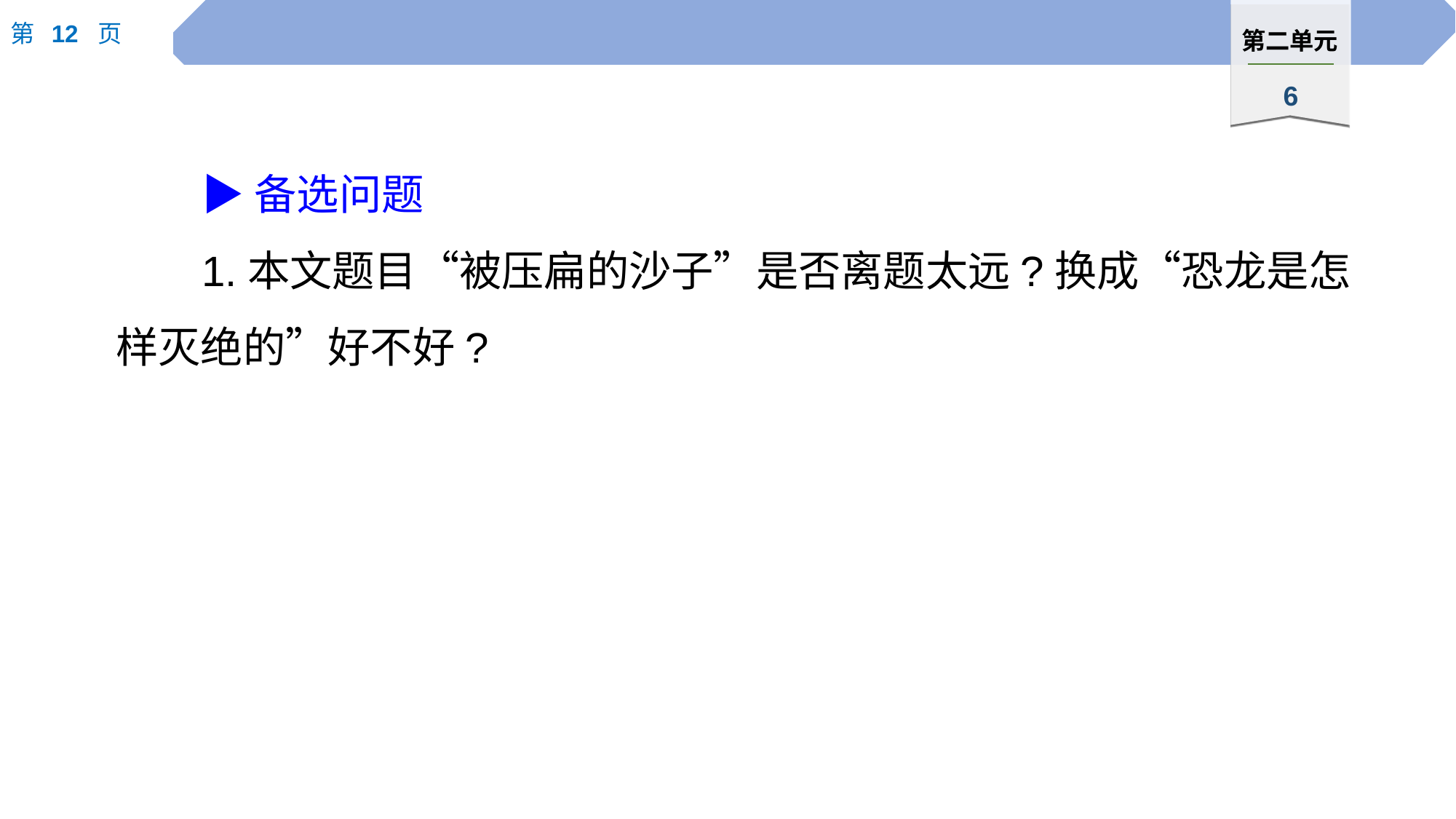

▶备选问题
1.本文题目“被压扁的沙子”是否离题太远?换成“恐龙是怎样灭绝的”好不好?